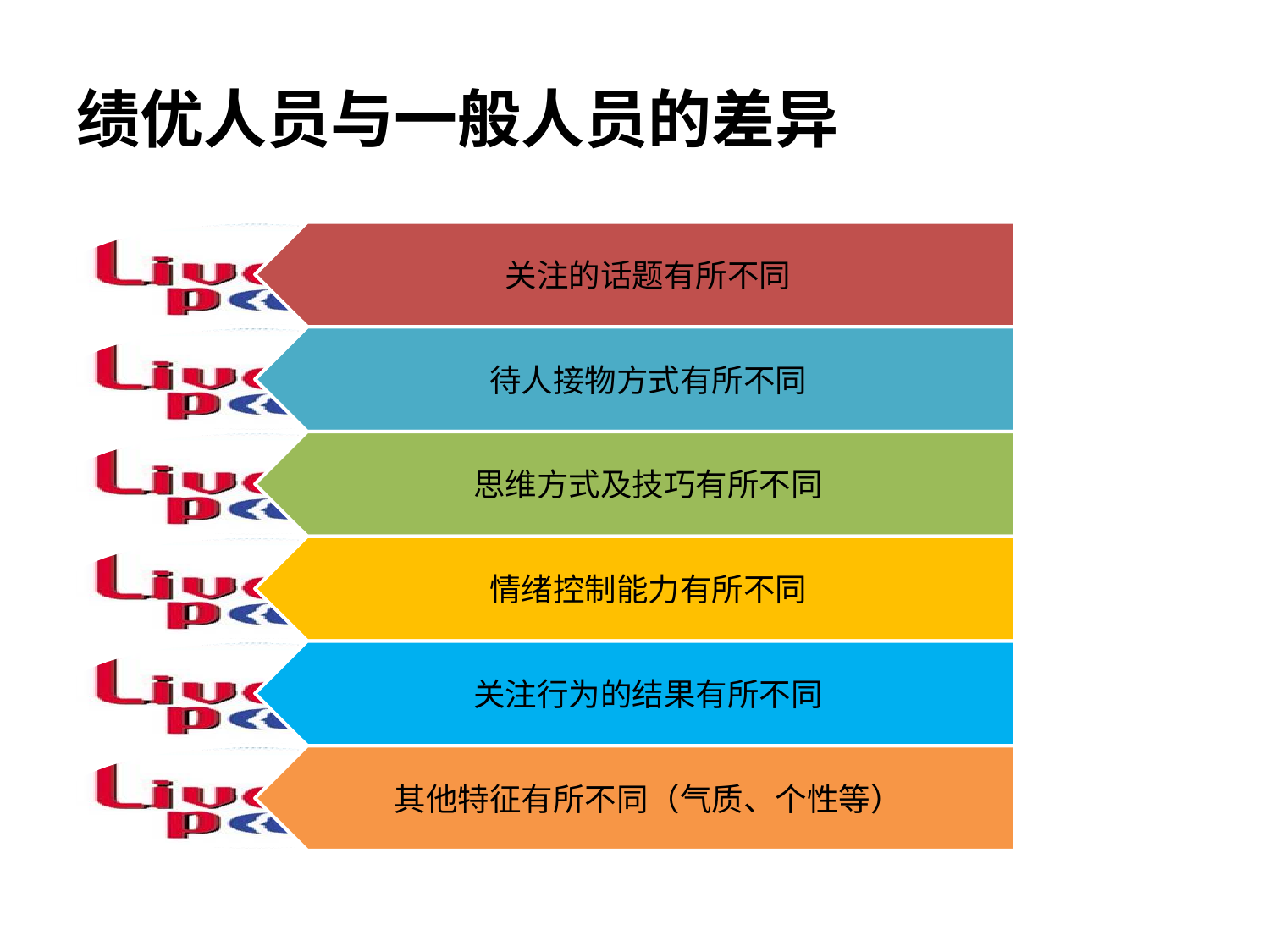

# 绩优人员与一般人员的差异
关注的话题有所不同
待人接物方式有所不同
思维方式及技巧有所不同
情绪控制能力有所不同
关注行为的结果有所不同
其他特征有所不同（气质、个性等）